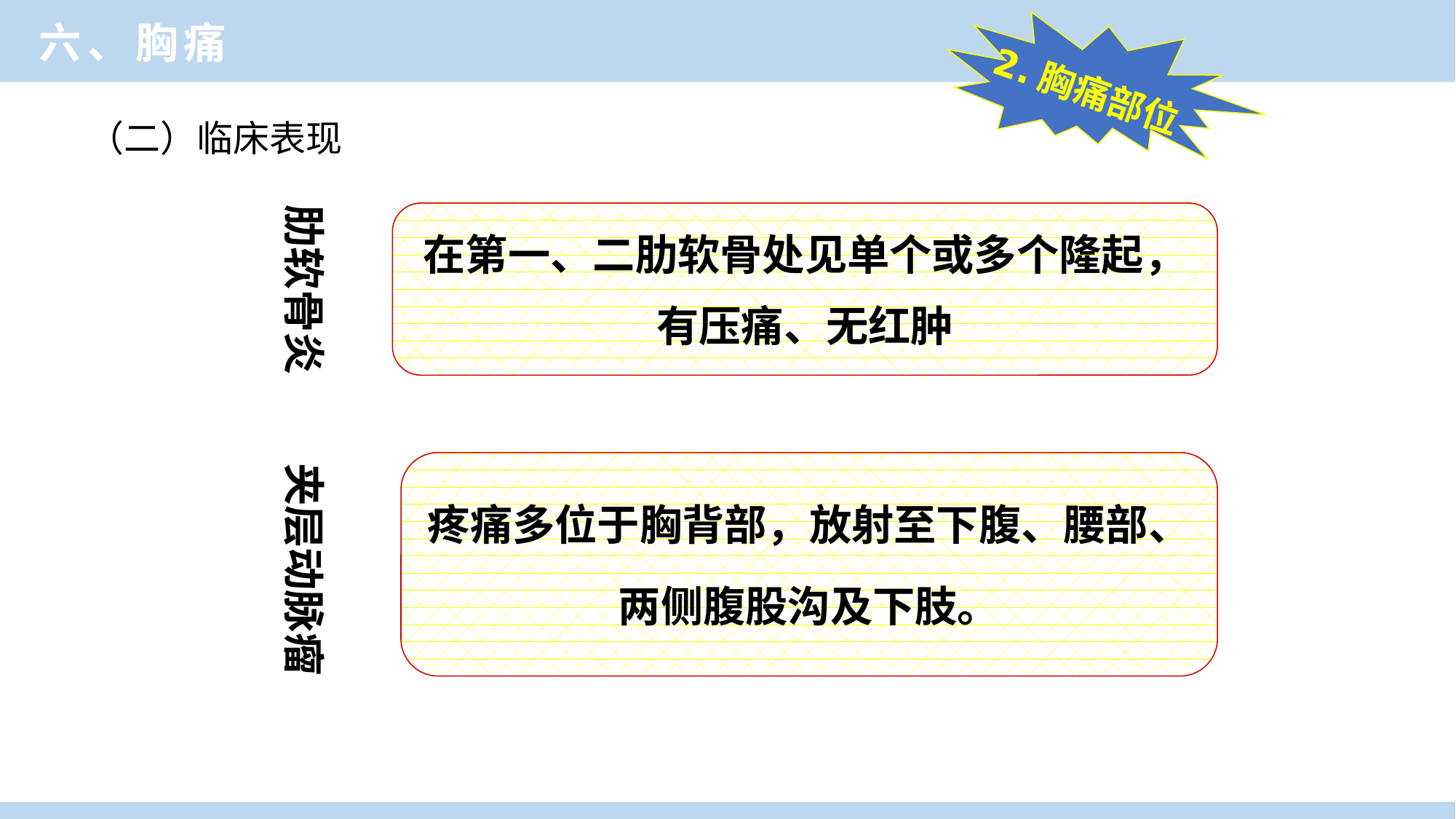

临床医学概论
六、胸痛
2.胸痛部位

（二）临床表现
肋软骨炎
在第一、二肋软骨处见单个或多个隆起，
有压痛、无红肿

夹层动脉瘤
疼痛多位于胸背部，放射至下腹、腰部、
两侧腹股沟及下肢。